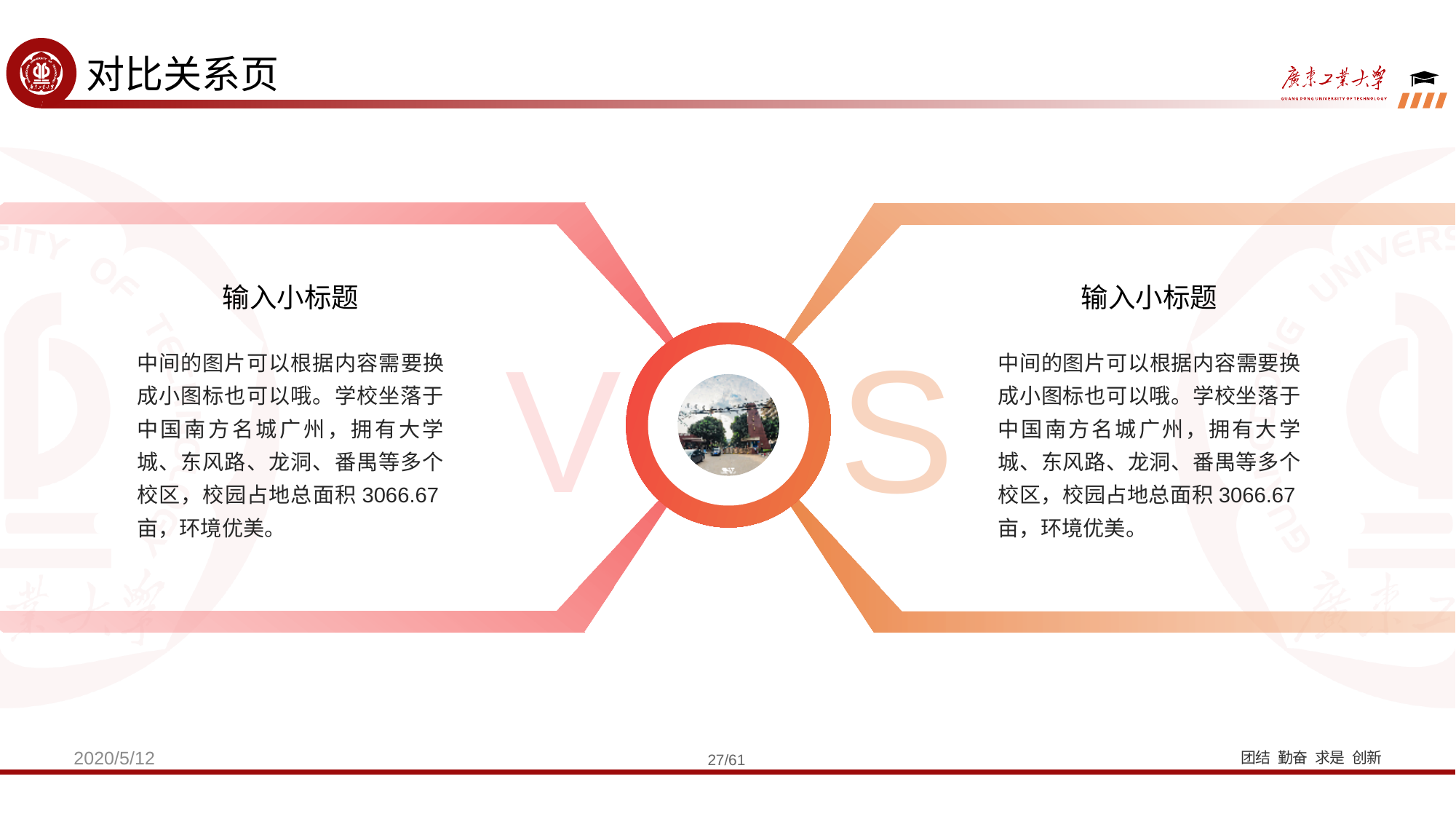

对比关系页

输入小标题
输入小标题
V
S

中间的图片可以根据内容需要换成小图标也可以哦。学校坐落于中国南方名城广州，拥有大学城、东风路、龙洞、番禺等多个校区，校园占地总面积3066.67亩，环境优美。
中间的图片可以根据内容需要换成小图标也可以哦。学校坐落于中国南方名城广州，拥有大学城、东风路、龙洞、番禺等多个校区，校园占地总面积3066.67亩，环境优美。